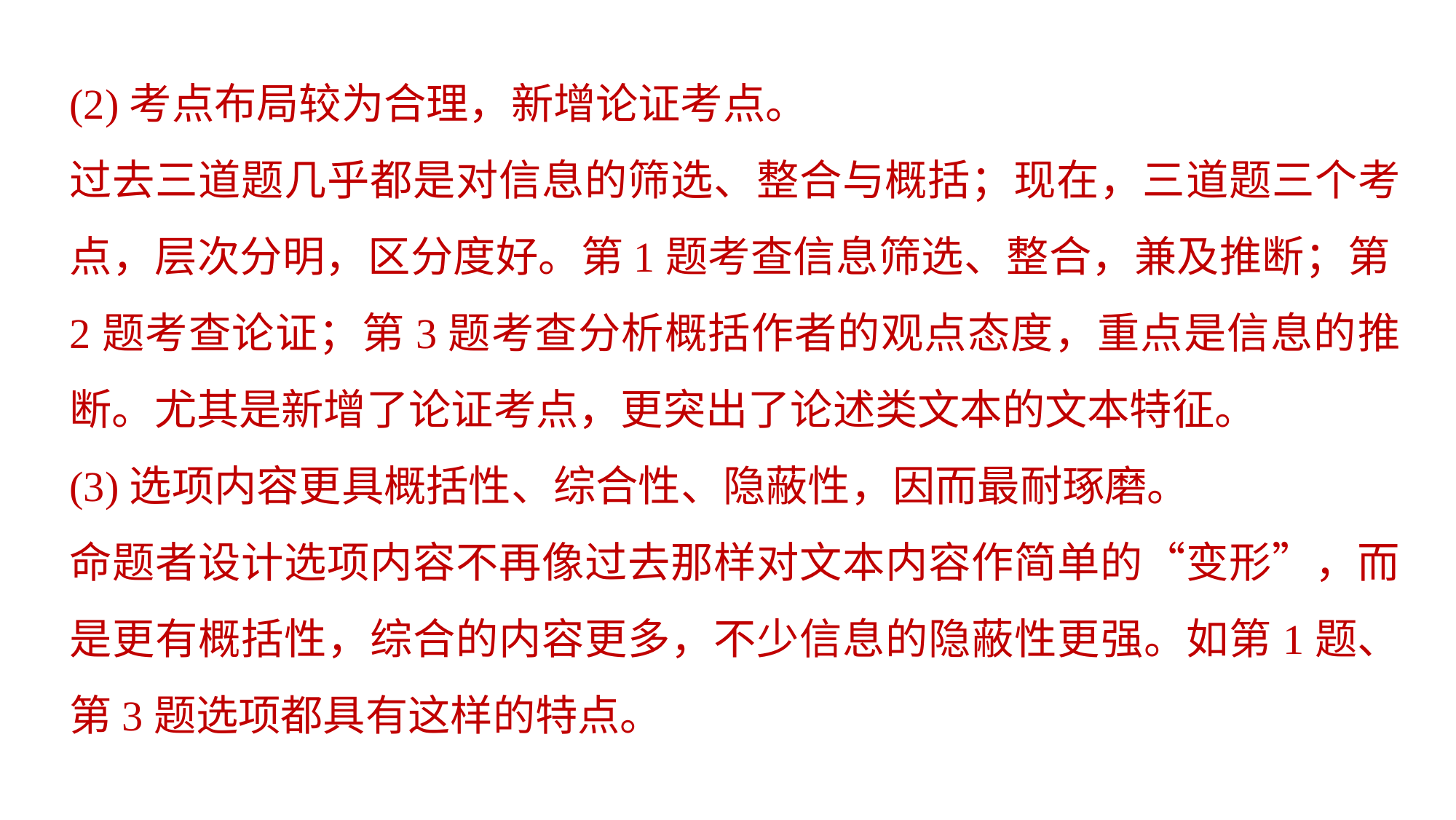

(2)考点布局较为合理，新增论证考点。
过去三道题几乎都是对信息的筛选、整合与概括；现在，三道题三个考点，层次分明，区分度好。第1题考查信息筛选、整合，兼及推断；第2题考查论证；第3题考查分析概括作者的观点态度，重点是信息的推断。尤其是新增了论证考点，更突出了论述类文本的文本特征。
(3)选项内容更具概括性、综合性、隐蔽性，因而最耐琢磨。
命题者设计选项内容不再像过去那样对文本内容作简单的“变形”，而是更有概括性，综合的内容更多，不少信息的隐蔽性更强。如第1题、第3题选项都具有这样的特点。